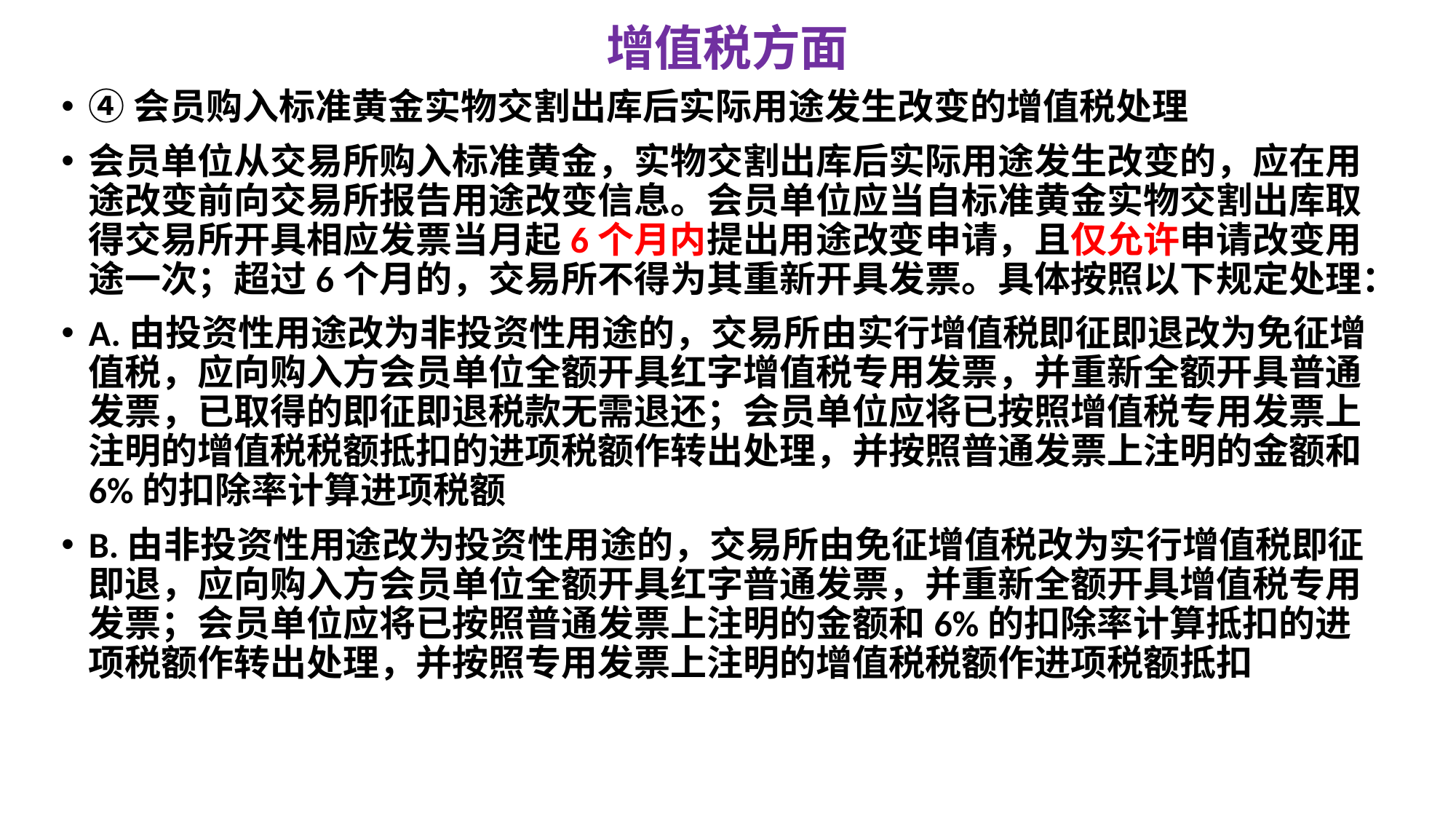

# 增值税方面
④会员购入标准黄金实物交割出库后实际用途发生改变的增值税处理
会员单位从交易所购入标准黄金，实物交割出库后实际用途发生改变的，应在用途改变前向交易所报告用途改变信息。会员单位应当自标准黄金实物交割出库取得交易所开具相应发票当月起6个月内提出用途改变申请，且仅允许申请改变用途一次；超过6个月的，交易所不得为其重新开具发票。具体按照以下规定处理：
A.由投资性用途改为非投资性用途的，交易所由实行增值税即征即退改为免征增值税，应向购入方会员单位全额开具红字增值税专用发票，并重新全额开具普通发票，已取得的即征即退税款无需退还；会员单位应将已按照增值税专用发票上注明的增值税税额抵扣的进项税额作转出处理，并按照普通发票上注明的金额和6%的扣除率计算进项税额
B.由非投资性用途改为投资性用途的，交易所由免征增值税改为实行增值税即征即退，应向购入方会员单位全额开具红字普通发票，并重新全额开具增值税专用发票；会员单位应将已按照普通发票上注明的金额和6%的扣除率计算抵扣的进项税额作转出处理，并按照专用发票上注明的增值税税额作进项税额抵扣